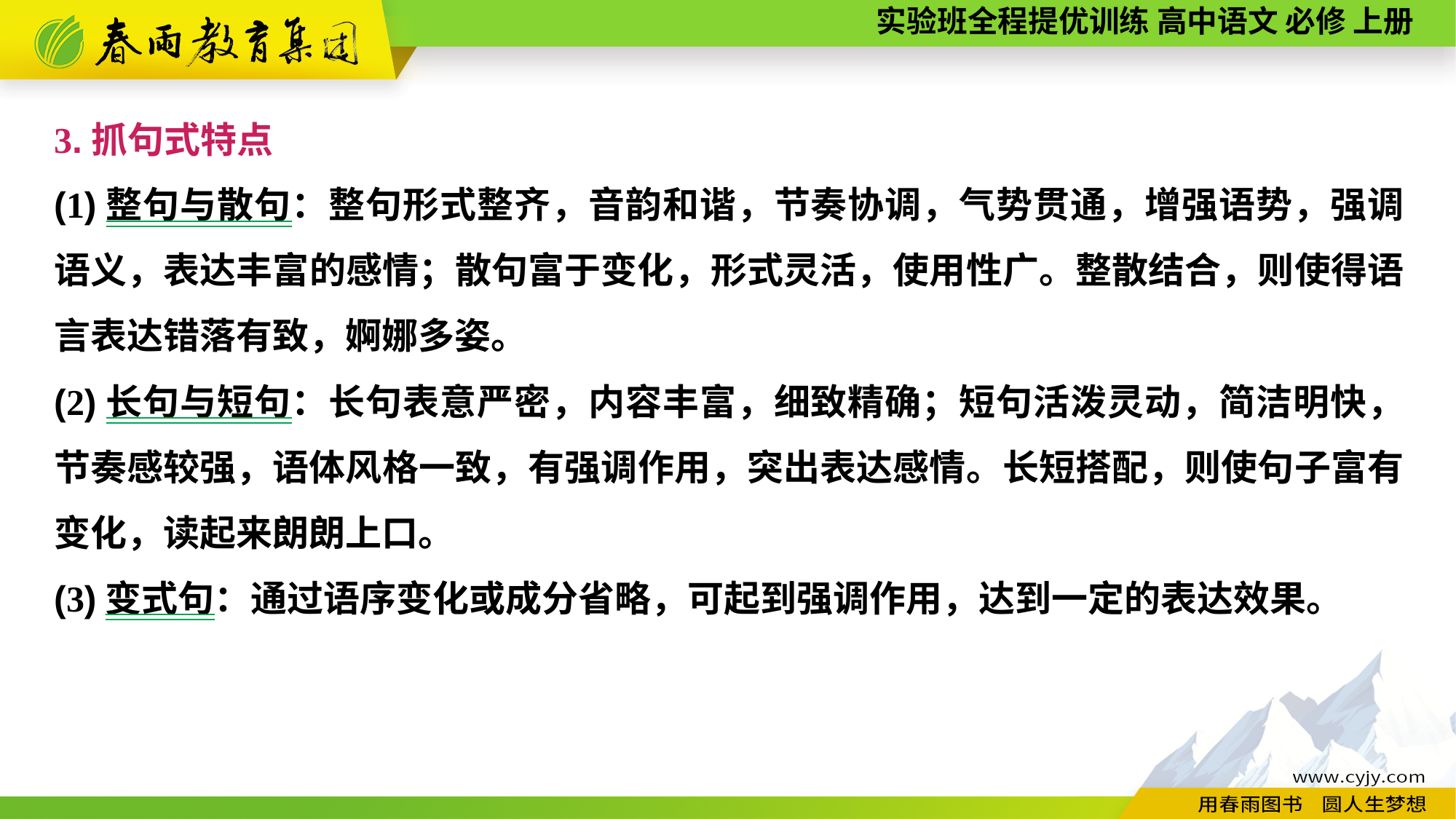

3.抓句式特点
(1)整句与散句：整句形式整齐，音韵和谐，节奏协调，气势贯通，增强语势，强调语义，表达丰富的感情；散句富于变化，形式灵活，使用性广。整散结合，则使得语言表达错落有致，婀娜多姿。
(2)长句与短句：长句表意严密，内容丰富，细致精确；短句活泼灵动，简洁明快，节奏感较强，语体风格一致，有强调作用，突出表达感情。长短搭配，则使句子富有变化，读起来朗朗上口。
(3)变式句：通过语序变化或成分省略，可起到强调作用，达到一定的表达效果。